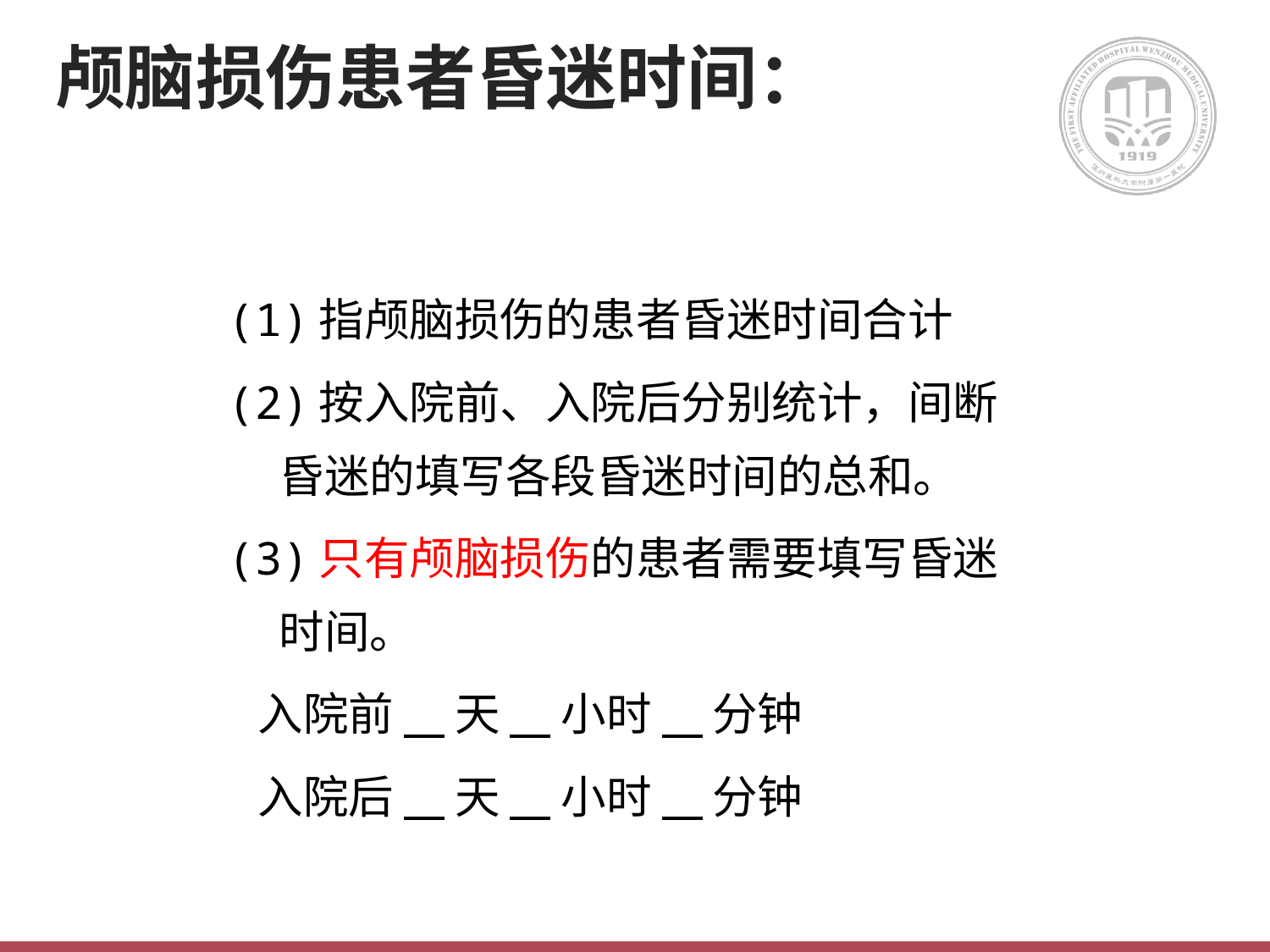

# 颅脑损伤患者昏迷时间：
(1)指颅脑损伤的患者昏迷时间合计
(2)按入院前、入院后分别统计，间断昏迷的填写各段昏迷时间的总和。
(3)只有颅脑损伤的患者需要填写昏迷时间。
  入院前      天      小时      分钟
  入院后      天      小时      分钟